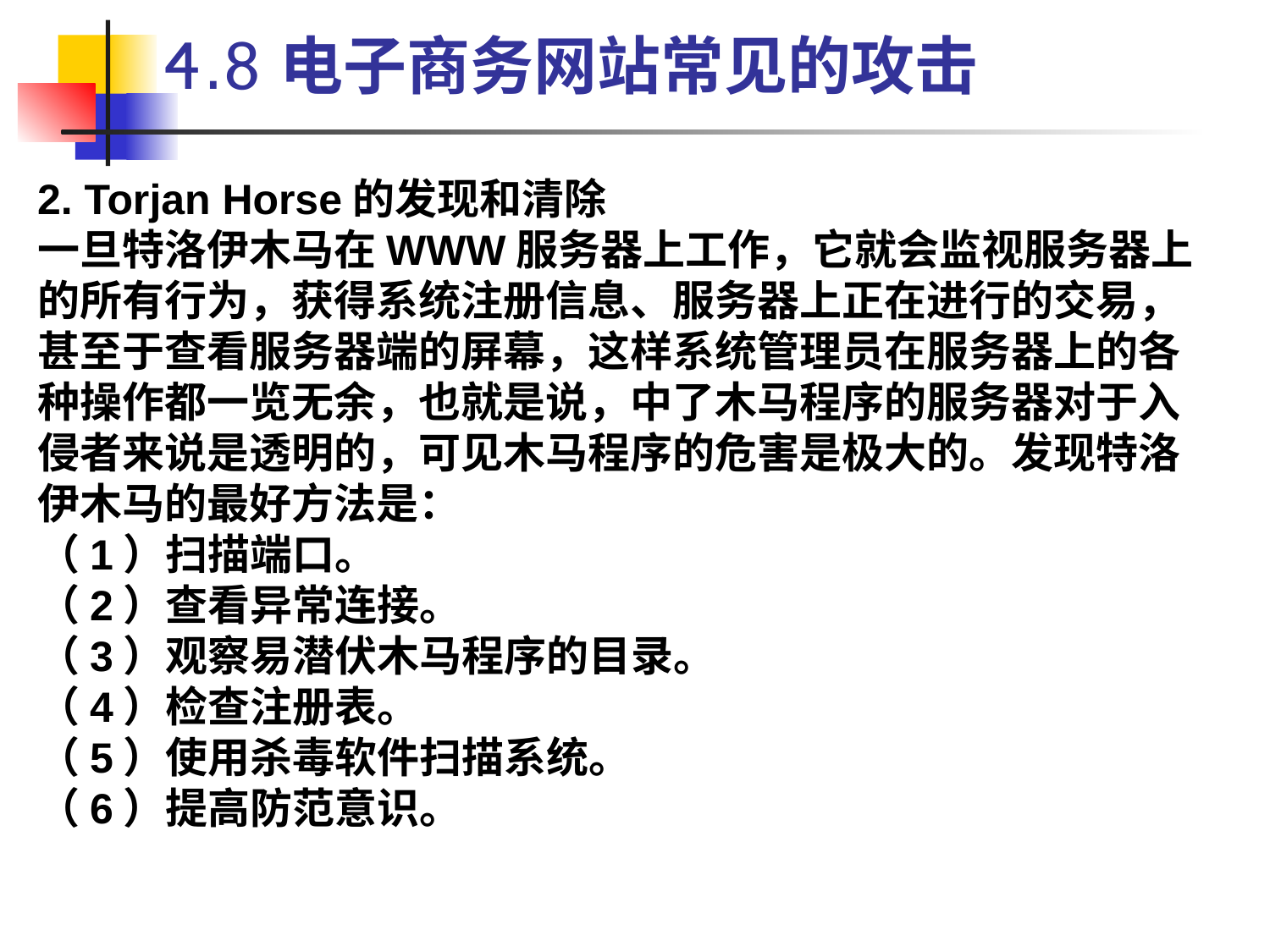

4.8电子商务网站常见的攻击
2. Torjan Horse的发现和清除
一旦特洛伊木马在WWW服务器上工作，它就会监视服务器上的所有行为，获得系统注册信息、服务器上正在进行的交易，甚至于查看服务器端的屏幕，这样系统管理员在服务器上的各种操作都一览无余，也就是说，中了木马程序的服务器对于入侵者来说是透明的，可见木马程序的危害是极大的。发现特洛伊木马的最好方法是：
（1）扫描端口。
（2）查看异常连接。
（3）观察易潜伏木马程序的目录。
（4）检查注册表。
（5）使用杀毒软件扫描系统。
（6）提高防范意识。